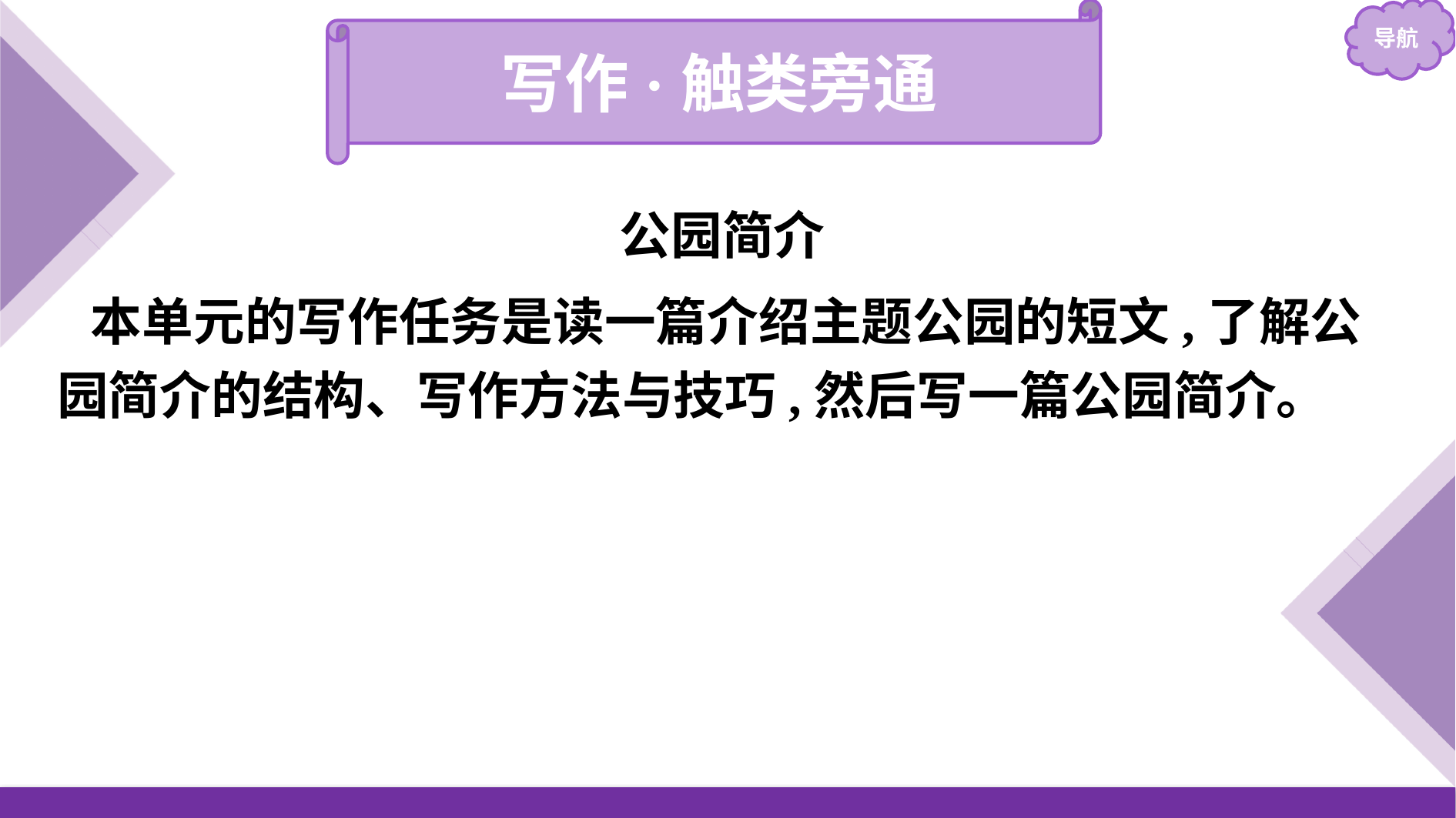

写作·触类旁通
公园简介
本单元的写作任务是读一篇介绍主题公园的短文,了解公园简介的结构、写作方法与技巧,然后写一篇公园简介。